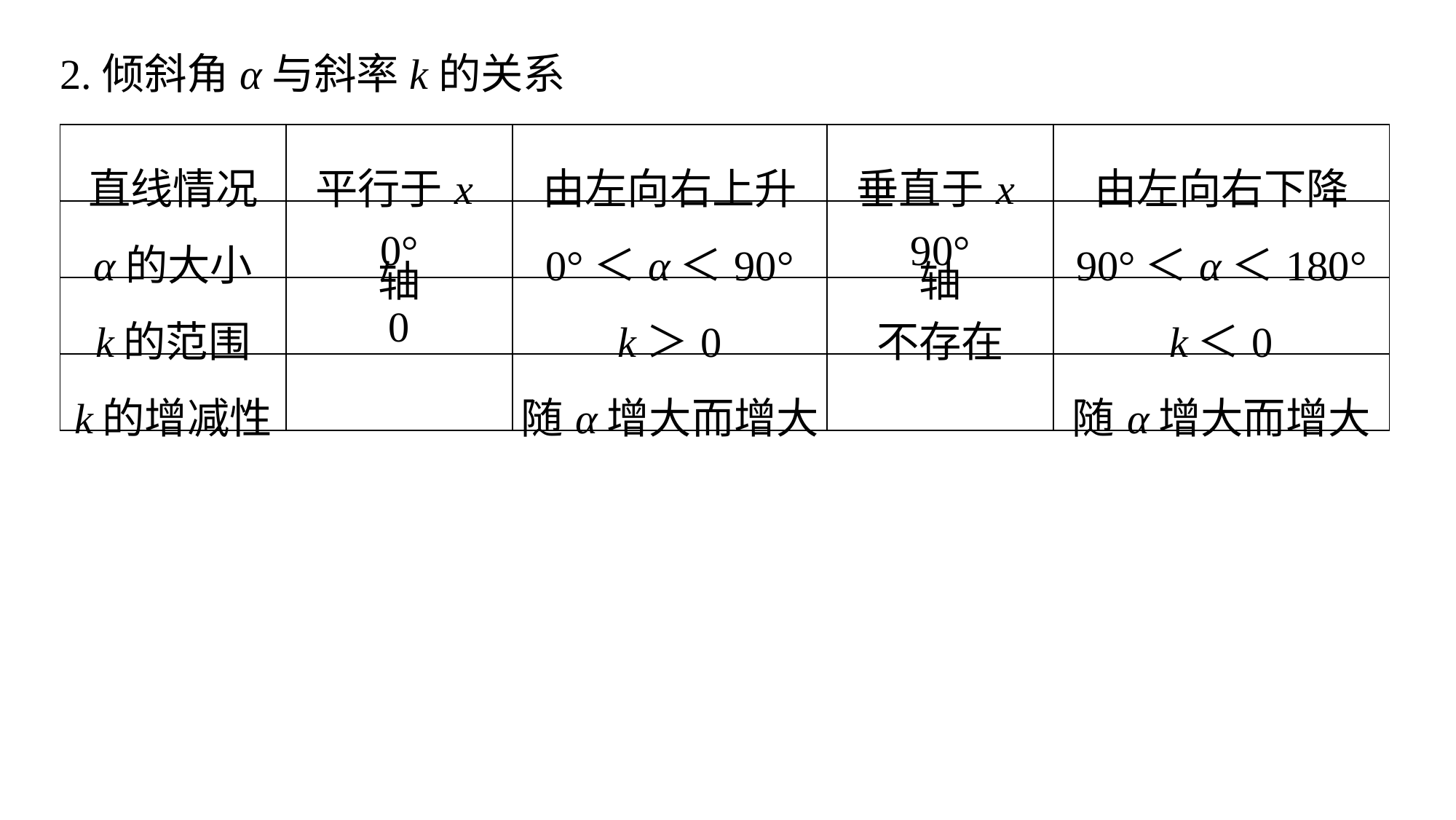

2.倾斜角α与斜率k的关系
| 直线情况 | 平行于x轴 | 由左向右上升 | 垂直于x轴 | 由左向右下降 |
| --- | --- | --- | --- | --- |
| α的大小 | 0° | 0°＜α＜90° | 90° | 90°＜α＜180° |
| k的范围 | 0 | k＞0 | 不存在 | k＜0 |
| k的增减性 |  | 随α增大而增大 |  | 随α增大而增大 |